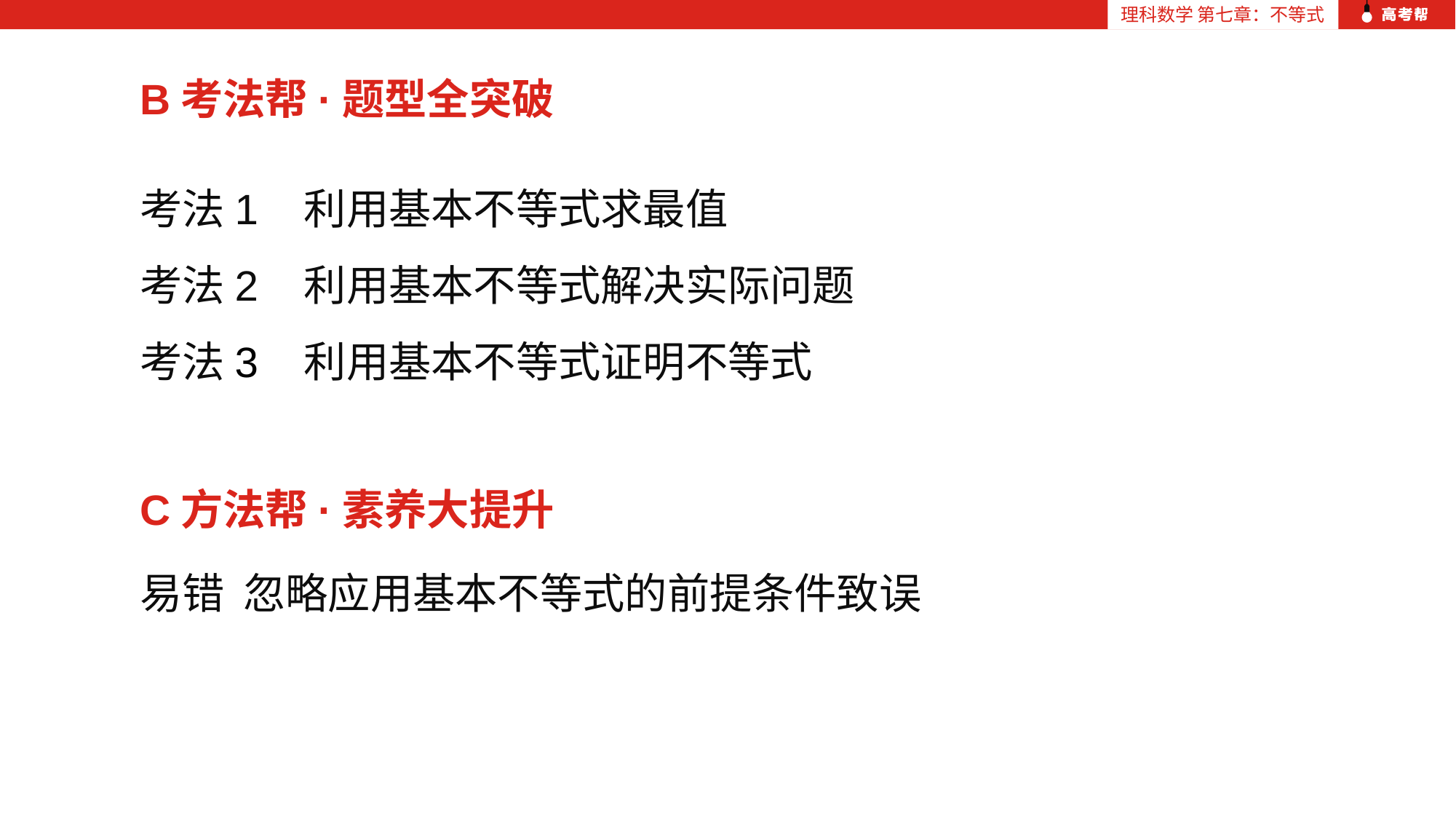

B考法帮·题型全突破
考法1   利用基本不等式求最值
考法2   利用基本不等式解决实际问题
考法3   利用基本不等式证明不等式
C方法帮·素养大提升
易错  忽略应用基本不等式的前提条件致误